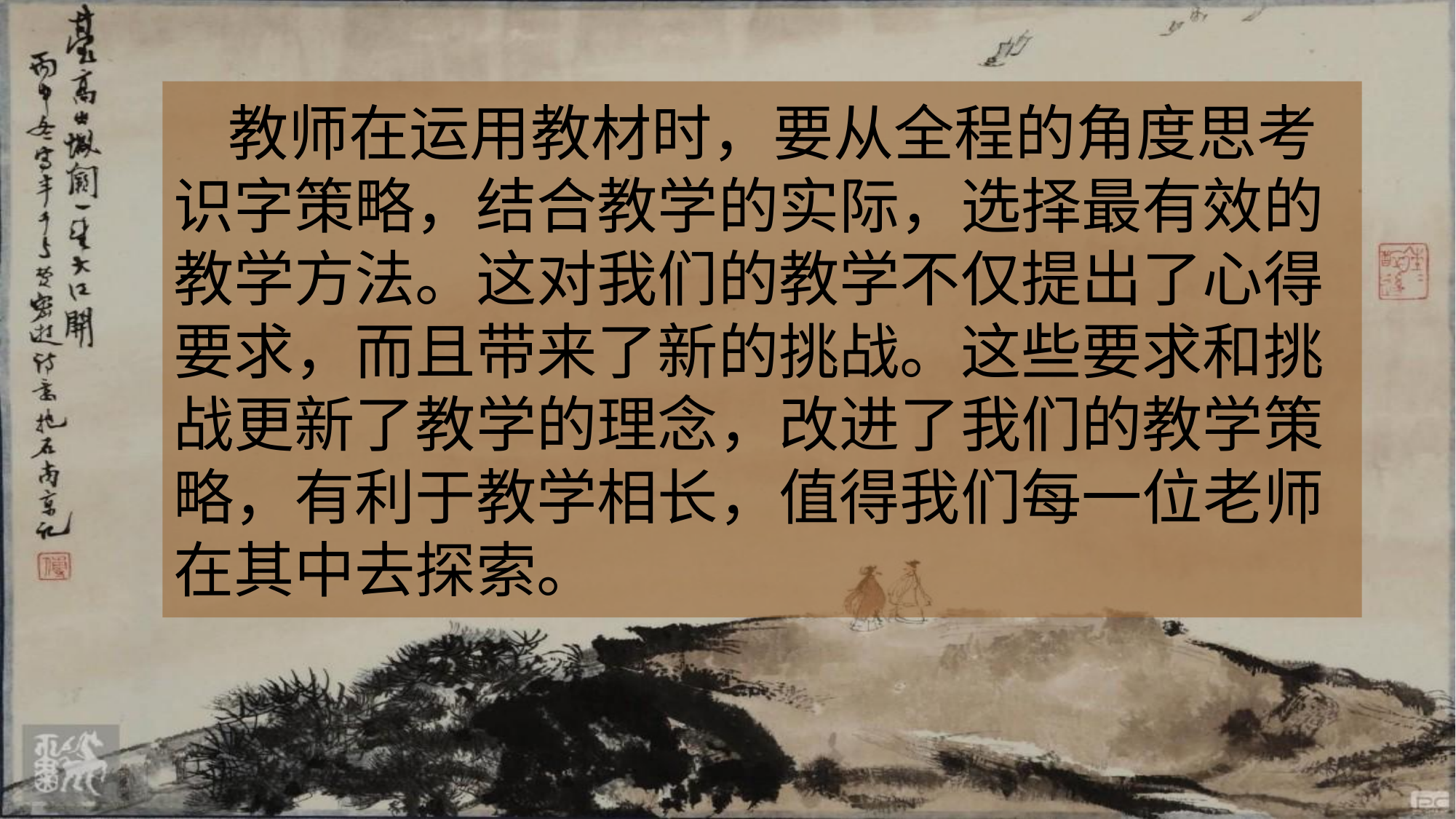

教师在运用教材时，要从全程的角度思考识字策略，结合教学的实际，选择最有效的教学方法。这对我们的教学不仅提出了心得要求，而且带来了新的挑战。这些要求和挑战更新了教学的理念，改进了我们的教学策略，有利于教学相长，值得我们每一位老师在其中去探索。